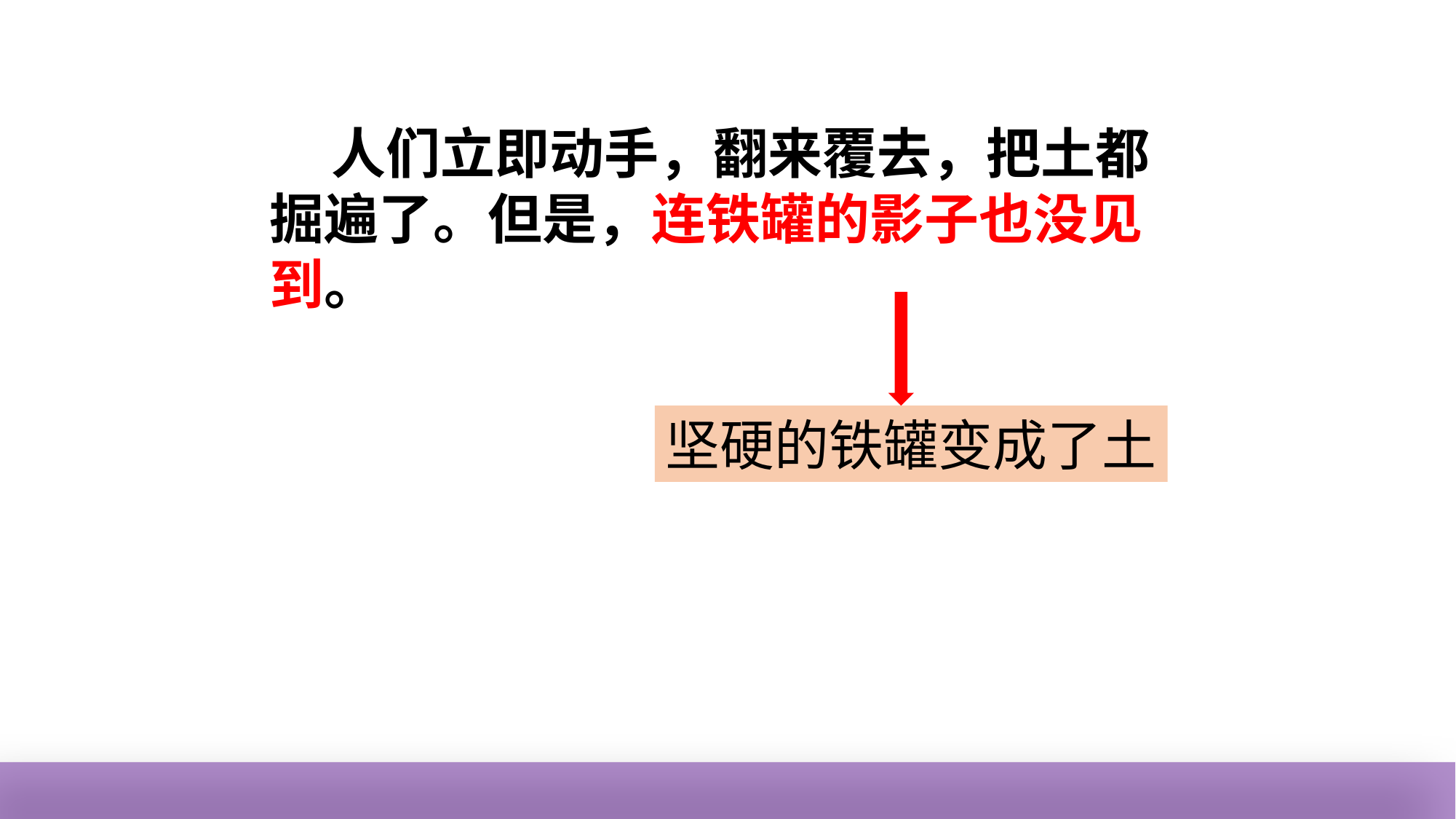

人们立即动手，翻来覆去，把土都掘遍了。但是，连铁罐的影子也没见到。

坚硬的铁罐变成了土